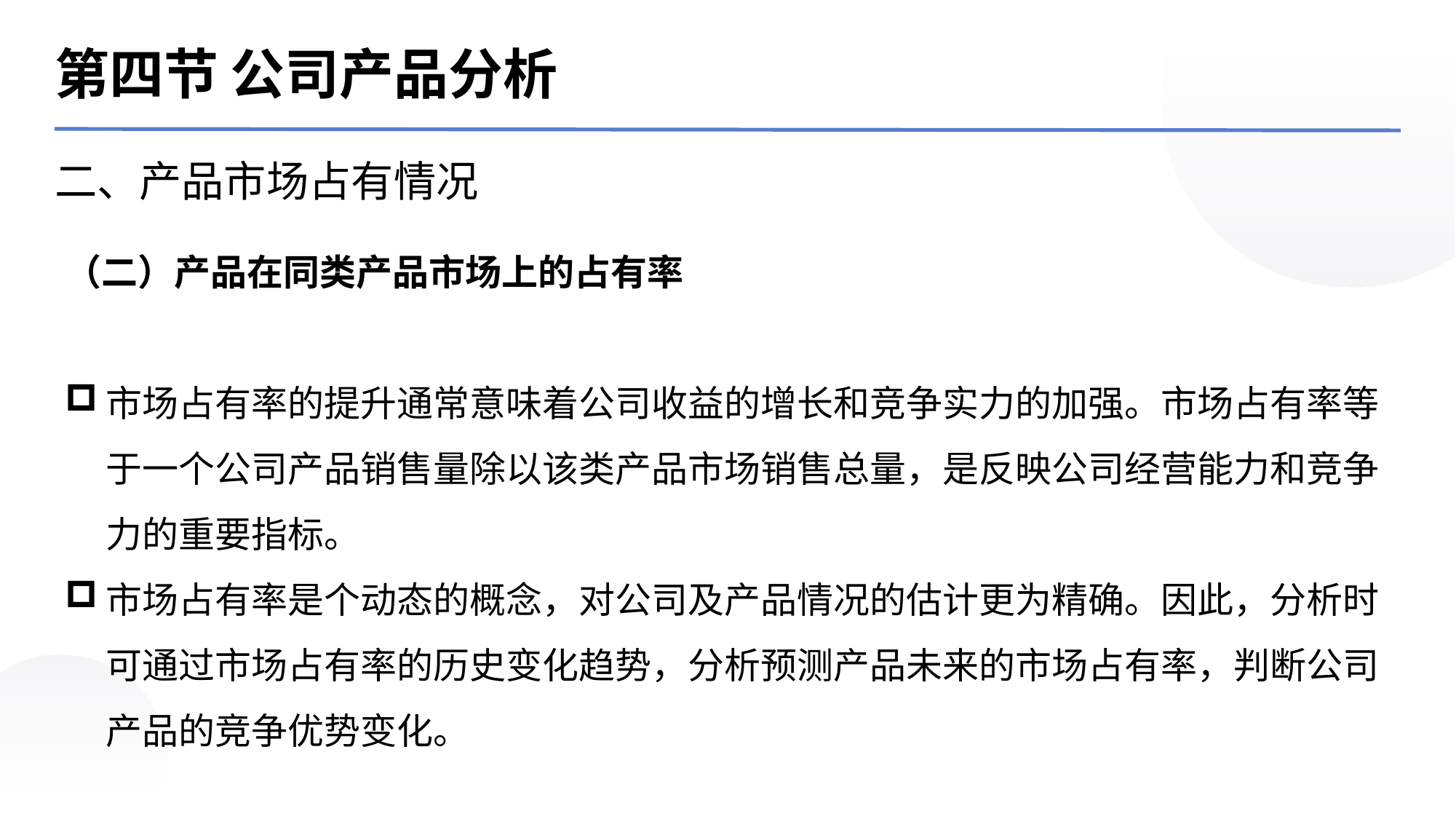

第四节 公司产品分析
二、产品市场占有情况
（二）产品在同类产品市场上的占有率

市场占有率的提升通常意味着公司收益的增长和竞争实力的加强。市场占有率等于一个公司产品销售量除以该类产品市场销售总量，是反映公司经营能力和竞争力的重要指标。
市场占有率是个动态的概念，对公司及产品情况的估计更为精确。因此，分析时可通过市场占有率的历史变化趋势，分析预测产品未来的市场占有率，判断公司产品的竞争优势变化。

77